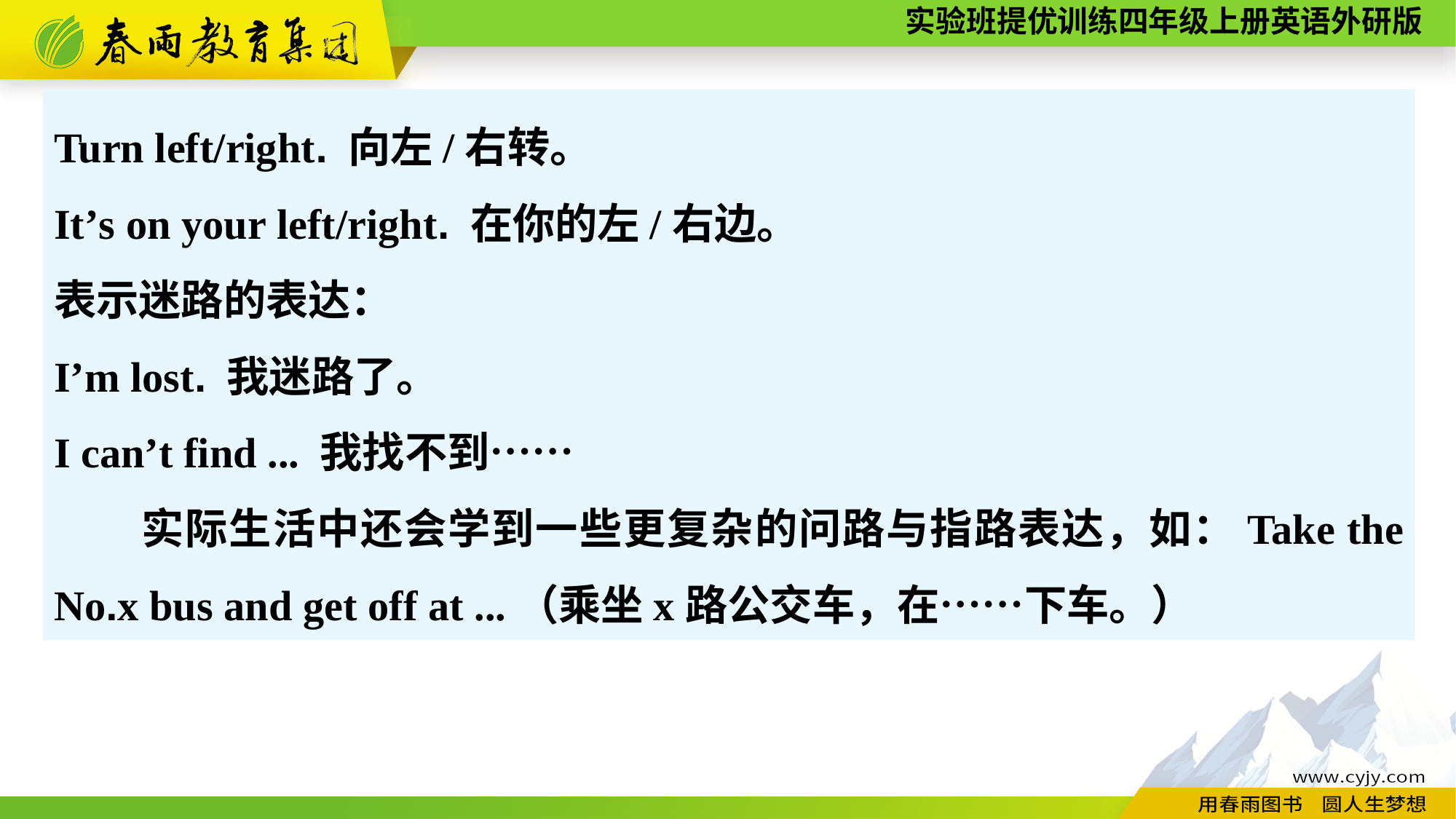

Turn left/right. 向左/右转。
It’s on your left/right. 在你的左/右边。
表示迷路的表达：
I’m lost. 我迷路了。
I can’t find ... 我找不到……
　　实际生活中还会学到一些更复杂的问路与指路表达，如：Take the No.x bus and get off at ...（乘坐x路公交车，在……下车。）